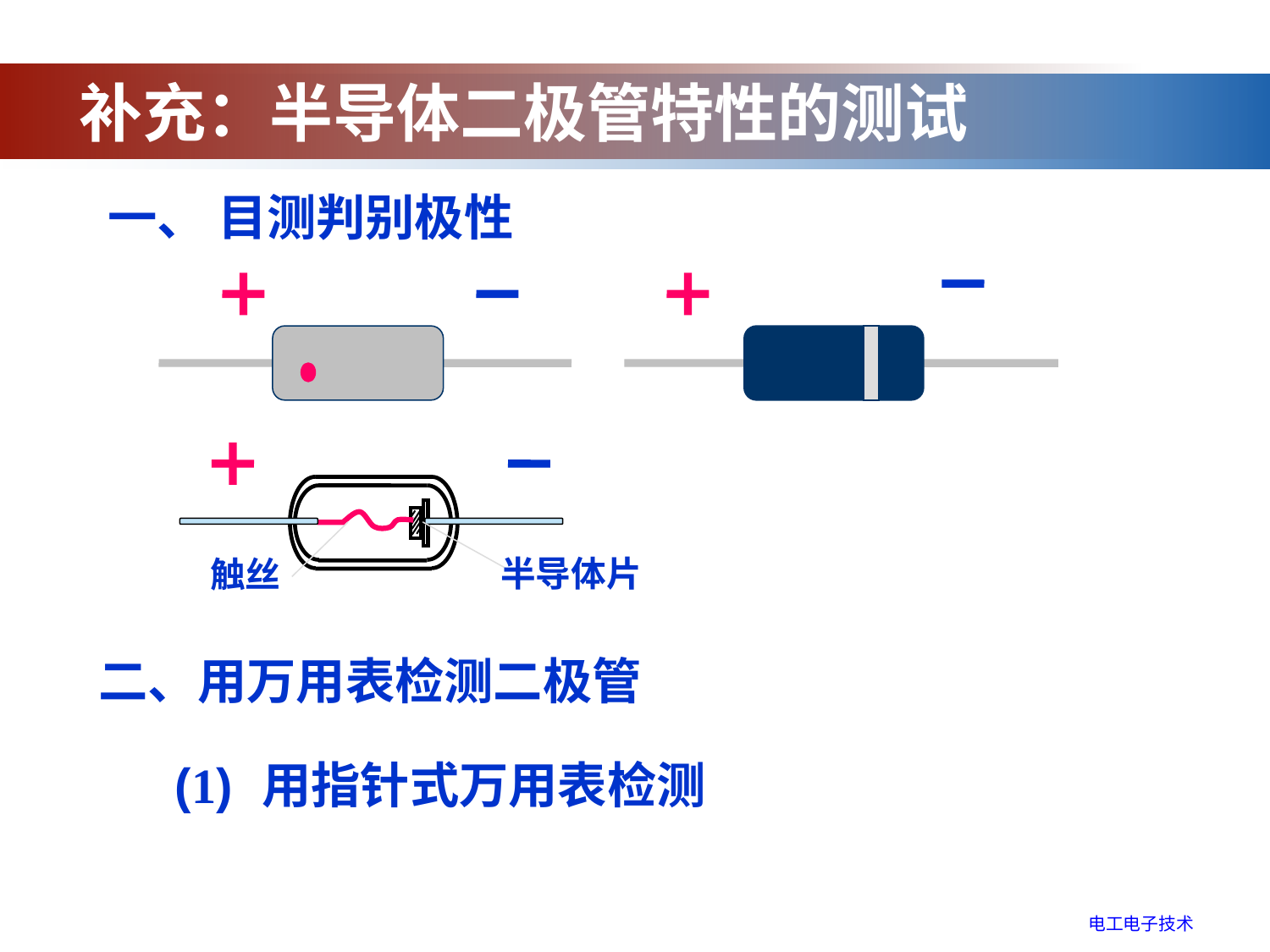

补充：半导体二极管特性的测试
一、 目测判别极性

半导体片
触丝
二、用万用表检测二极管
(1)　用指针式万用表检测
电工电子技术